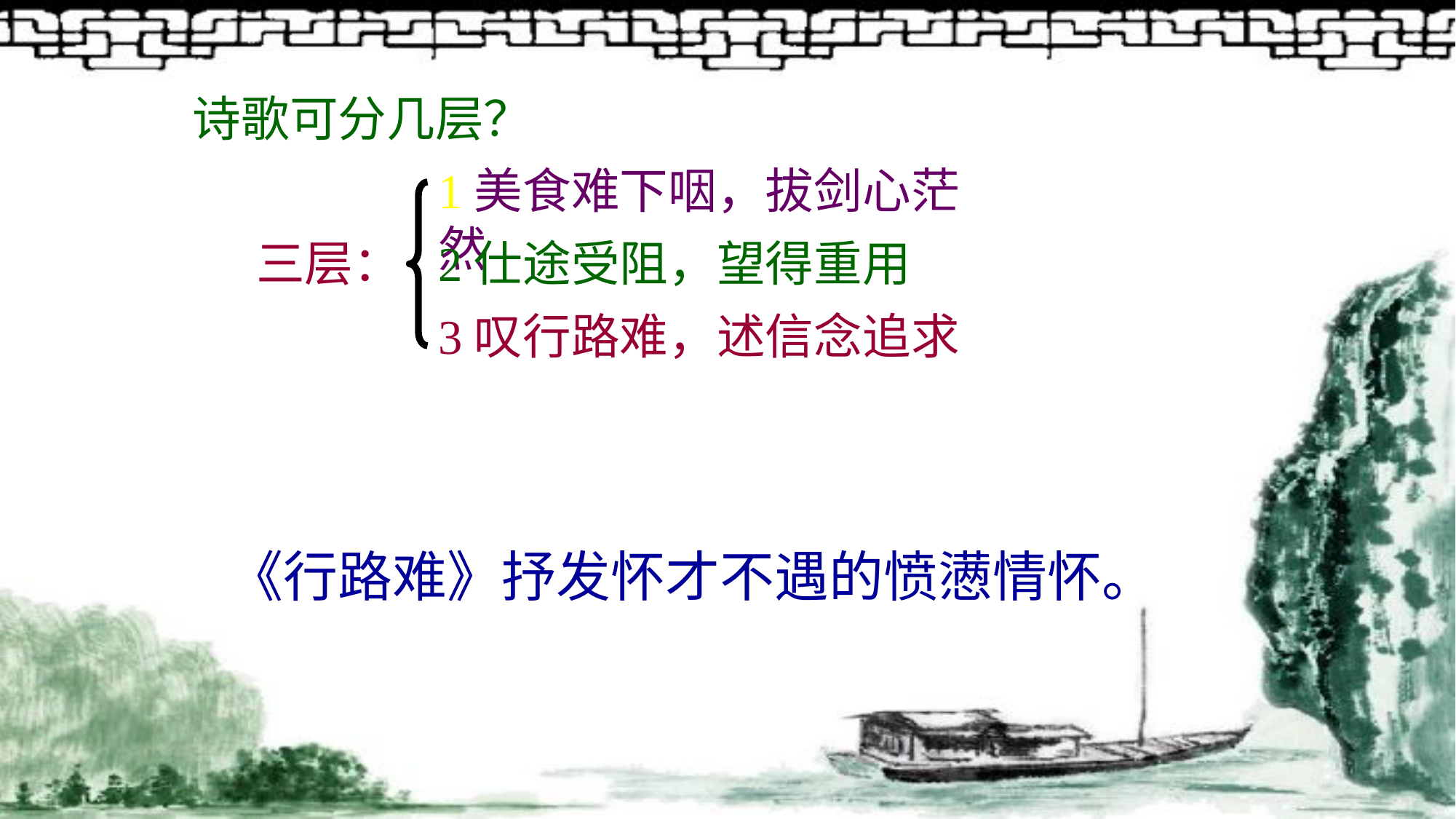

诗歌可分几层？

1美食难下咽，拔剑心茫然

三层：
2仕途受阻，望得重用
3叹行路难，述信念追求
《行路难》抒发怀才不遇的愤懑情怀。